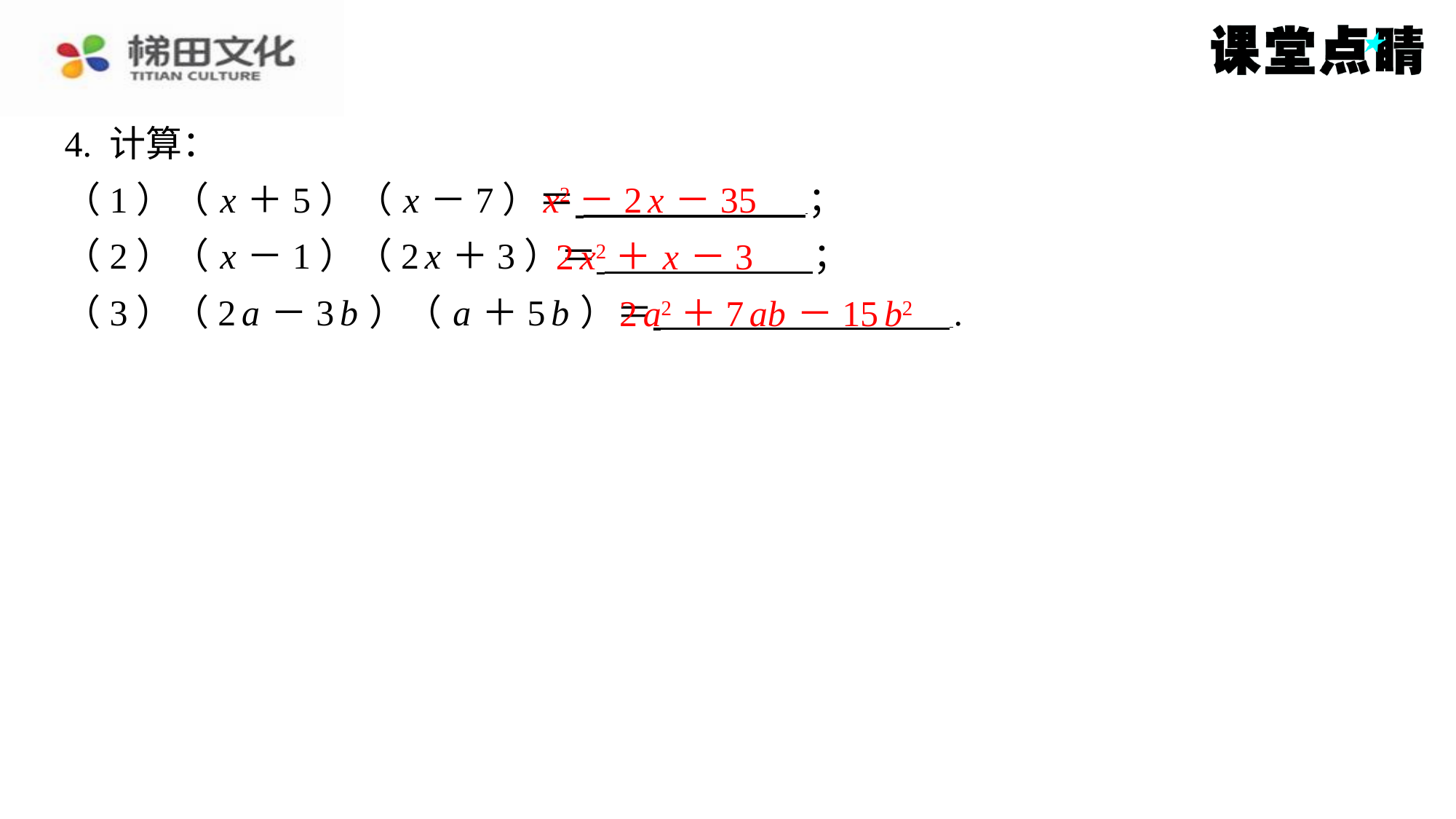

4. 计算：
（1）（ x ＋5）（ x －7）＝                                   ⁠；
（2）（ x －1）（2 x ＋3）＝                                ⁠；
（3）（2 a －3 b ）（ a ＋5 b ）＝                                             ⁠.
x2－2 x －35
2 x2＋ x －3
2 a2＋7 ab －15 b2